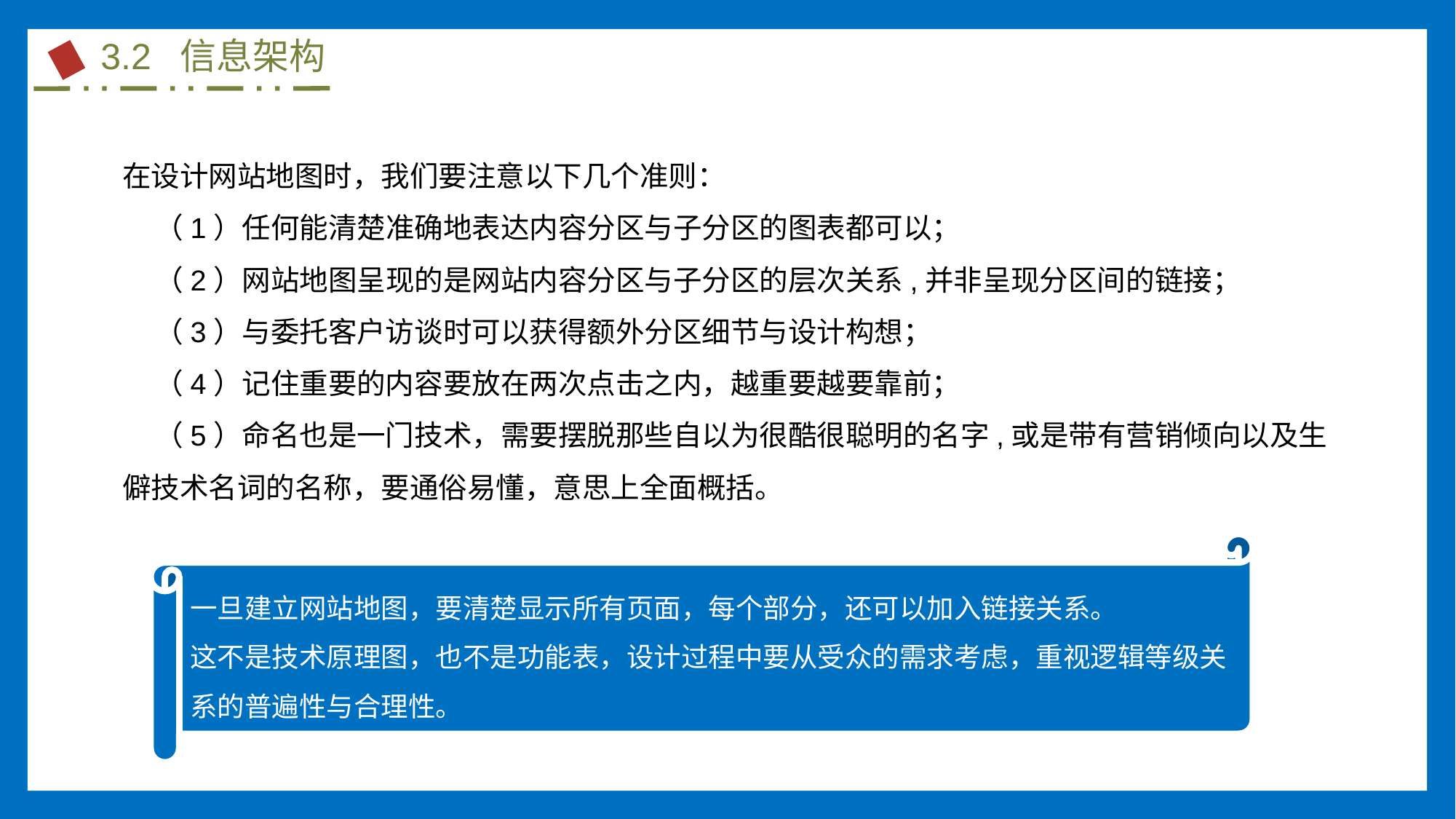

3.2  信息架构

在设计网站地图时，我们要注意以下几个准则：
    （1）任何能清楚准确地表达内容分区与子分区的图表都可以；
    （2）网站地图呈现的是网站内容分区与子分区的层次关系,并非呈现分区间的链接；
    （3）与委托客户访谈时可以获得额外分区细节与设计构想；
    （4）记住重要的内容要放在两次点击之内，越重要越要靠前；
    （5）命名也是一门技术，需要摆脱那些自以为很酷很聪明的名字,或是带有营销倾向以及生僻技术名词的名称，要通俗易懂，意思上全面概括。
一旦建立网站地图，要清楚显示所有页面，每个部分，还可以加入链接关系。
这不是技术原理图，也不是功能表，设计过程中要从受众的需求考虑，重视逻辑等级关系的普遍性与合理性。